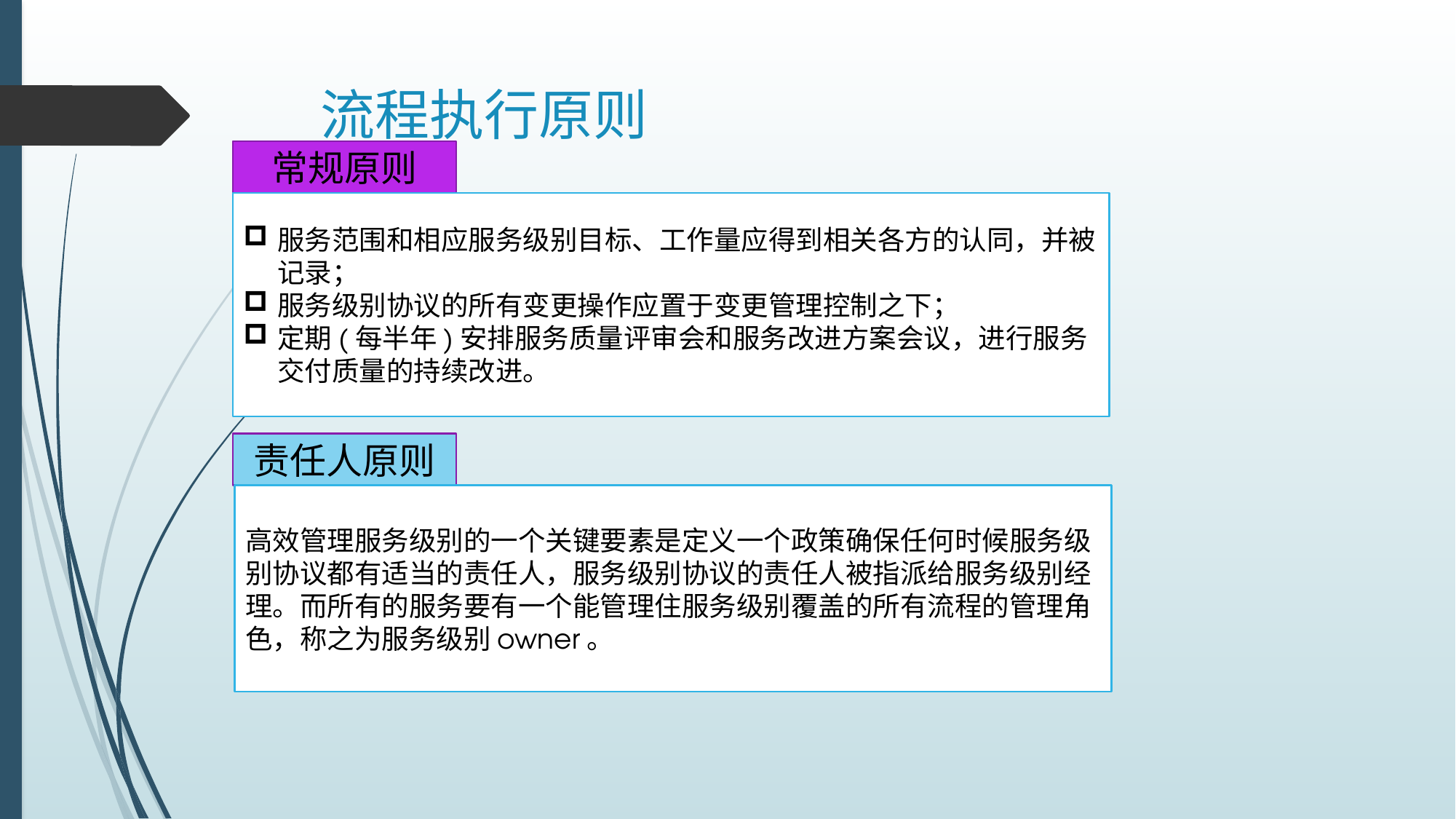

# 流程执行原则
常规原则
服务范围和相应服务级别目标、工作量应得到相关各方的认同，并被记录；
服务级别协议的所有变更操作应置于变更管理控制之下；
定期(每半年)安排服务质量评审会和服务改进方案会议，进行服务交付质量的持续改进。

责任人原则
高效管理服务级别的一个关键要素是定义一个政策确保任何时候服务级别协议都有适当的责任人，服务级别协议的责任人被指派给服务级别经理。而所有的服务要有一个能管理住服务级别覆盖的所有流程的管理角色，称之为服务级别owner。